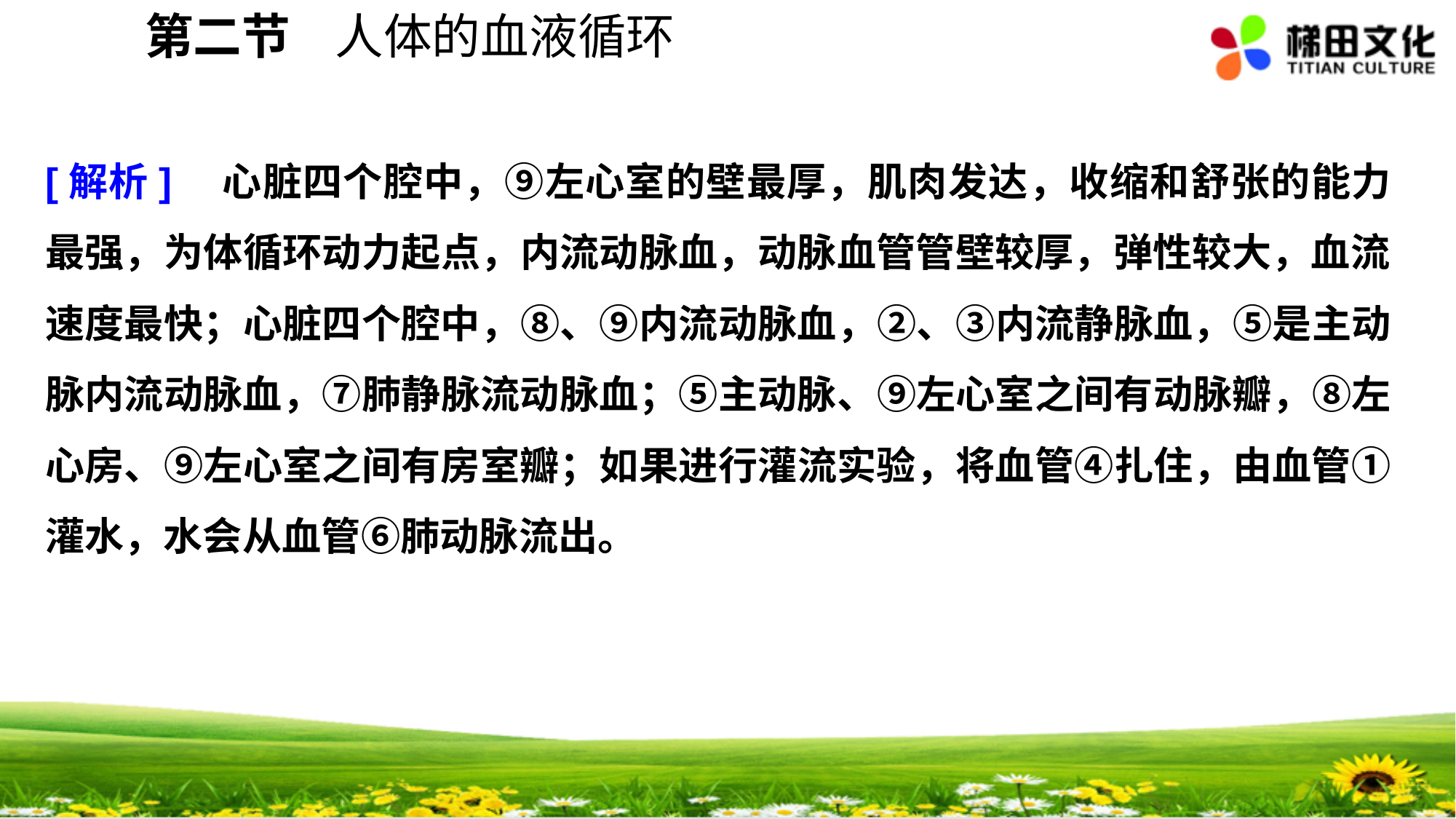

第二节    人体的血液循环
[解析]　心脏四个腔中，⑨左心室的壁最厚，肌肉发达，收缩和舒张的能力最强，为体循环动力起点，内流动脉血，动脉血管管壁较厚，弹性较大，血流速度最快；心脏四个腔中，⑧、⑨内流动脉血，②、③内流静脉血，⑤是主动脉内流动脉血，⑦肺静脉流动脉血；⑤主动脉、⑨左心室之间有动脉瓣，⑧左心房、⑨左心室之间有房室瓣；如果进行灌流实验，将血管④扎住，由血管①灌水，水会从血管⑥肺动脉流出。